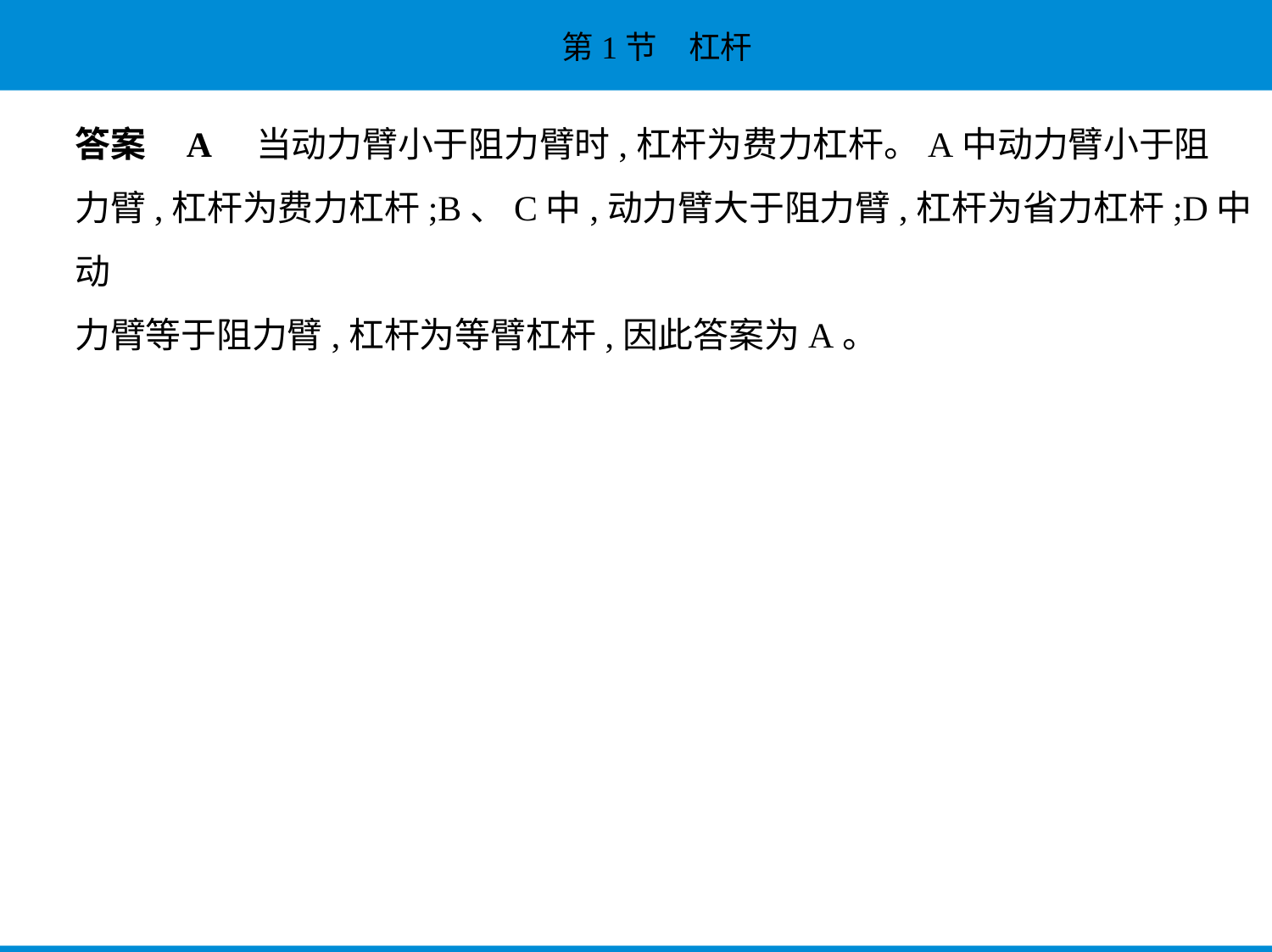

答案    A　当动力臂小于阻力臂时,杠杆为费力杠杆。A中动力臂小于阻
力臂,杠杆为费力杠杆;B、C中,动力臂大于阻力臂,杠杆为省力杠杆;D中动
力臂等于阻力臂,杠杆为等臂杠杆,因此答案为A。